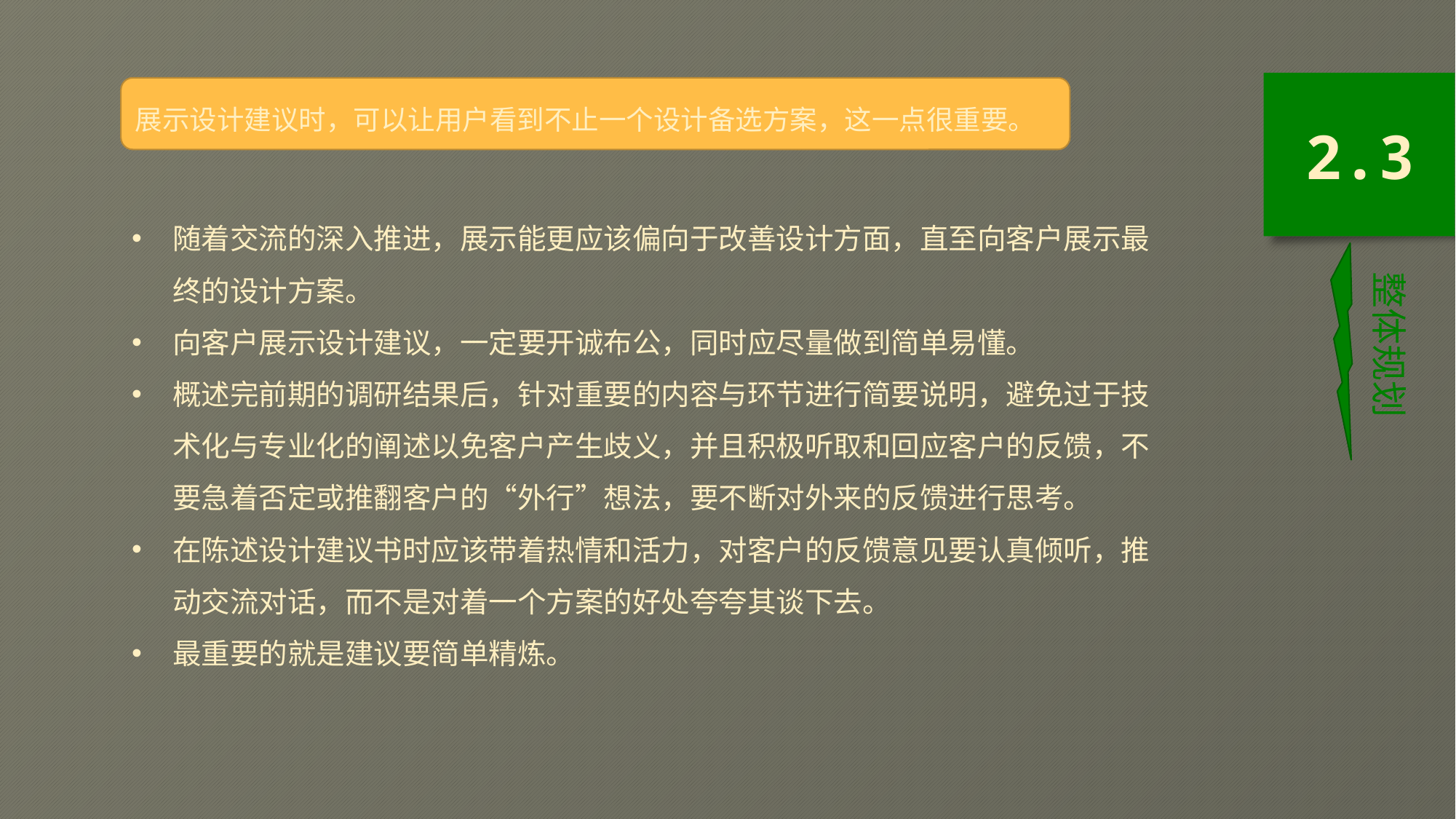

展示设计建议时，可以让用户看到不止一个设计备选方案，这一点很重要。

2.3
随着交流的深入推进，展示能更应该偏向于改善设计方面，直至向客户展示最终的设计方案。
向客户展示设计建议，一定要开诚布公，同时应尽量做到简单易懂。
概述完前期的调研结果后，针对重要的内容与环节进行简要说明，避免过于技术化与专业化的阐述以免客户产生歧义，并且积极听取和回应客户的反馈，不要急着否定或推翻客户的“外行”想法，要不断对外来的反馈进行思考。
在陈述设计建议书时应该带着热情和活力，对客户的反馈意见要认真倾听，推动交流对话，而不是对着一个方案的好处夸夸其谈下去。
最重要的就是建议要简单精炼。

整体规划